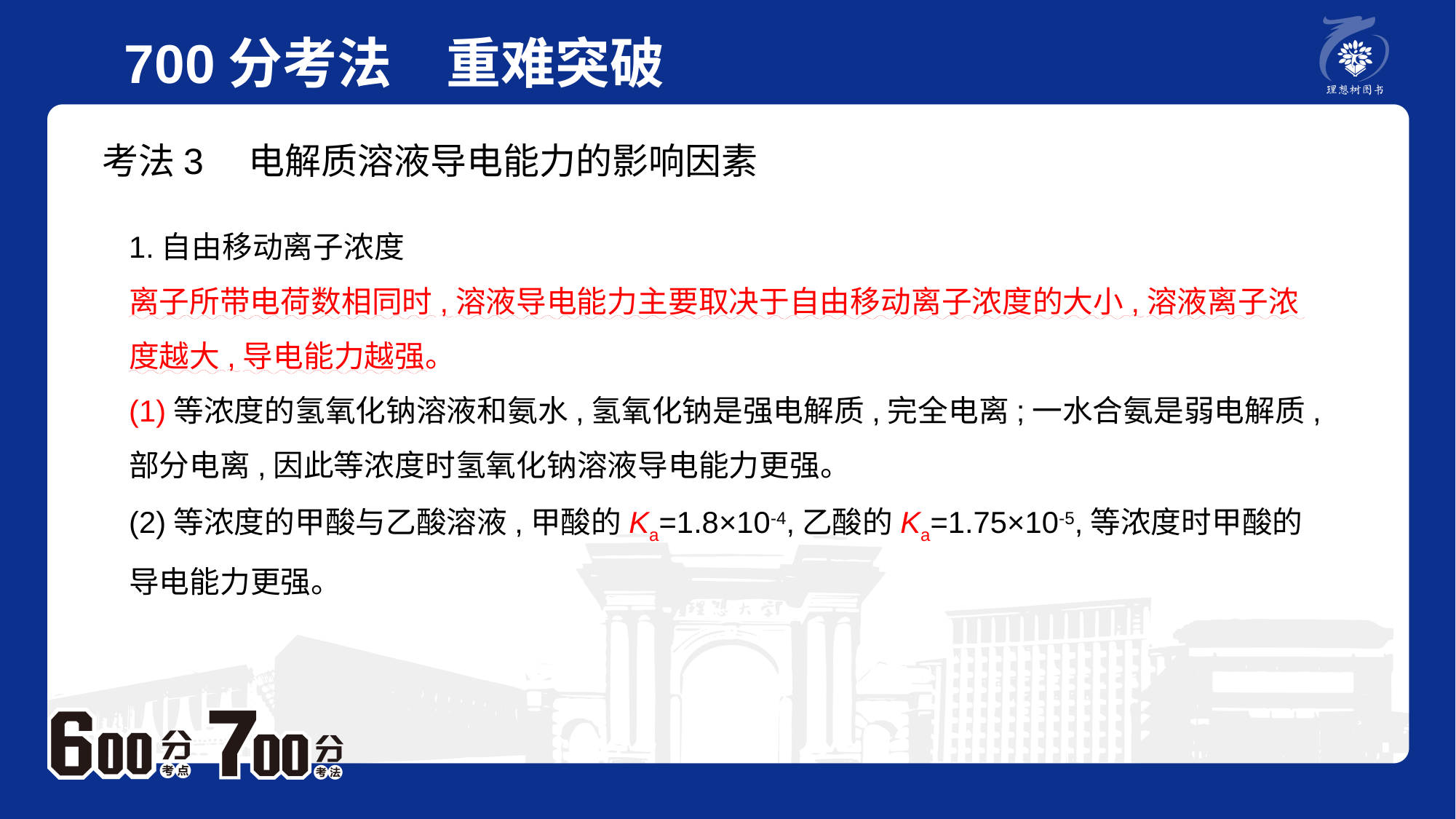

700分考法　重难突破
考法3　电解质溶液导电能力的影响因素

1.自由移动离子浓度
离子所带电荷数相同时,溶液导电能力主要取决于自由移动离子浓度的大小,溶液离子浓度越大,导电能力越强。(1)等浓度的氢氧化钠溶液和氨水,氢氧化钠是强电解质,完全电离;一水合氨是弱电解质,部分电离,因此等浓度时氢氧化钠溶液导电能力更强。(2)等浓度的甲酸与乙酸溶液,甲酸的Ka=1.8×10-4,乙酸的Ka=1.75×10-5,等浓度时甲酸的导电能力更强。